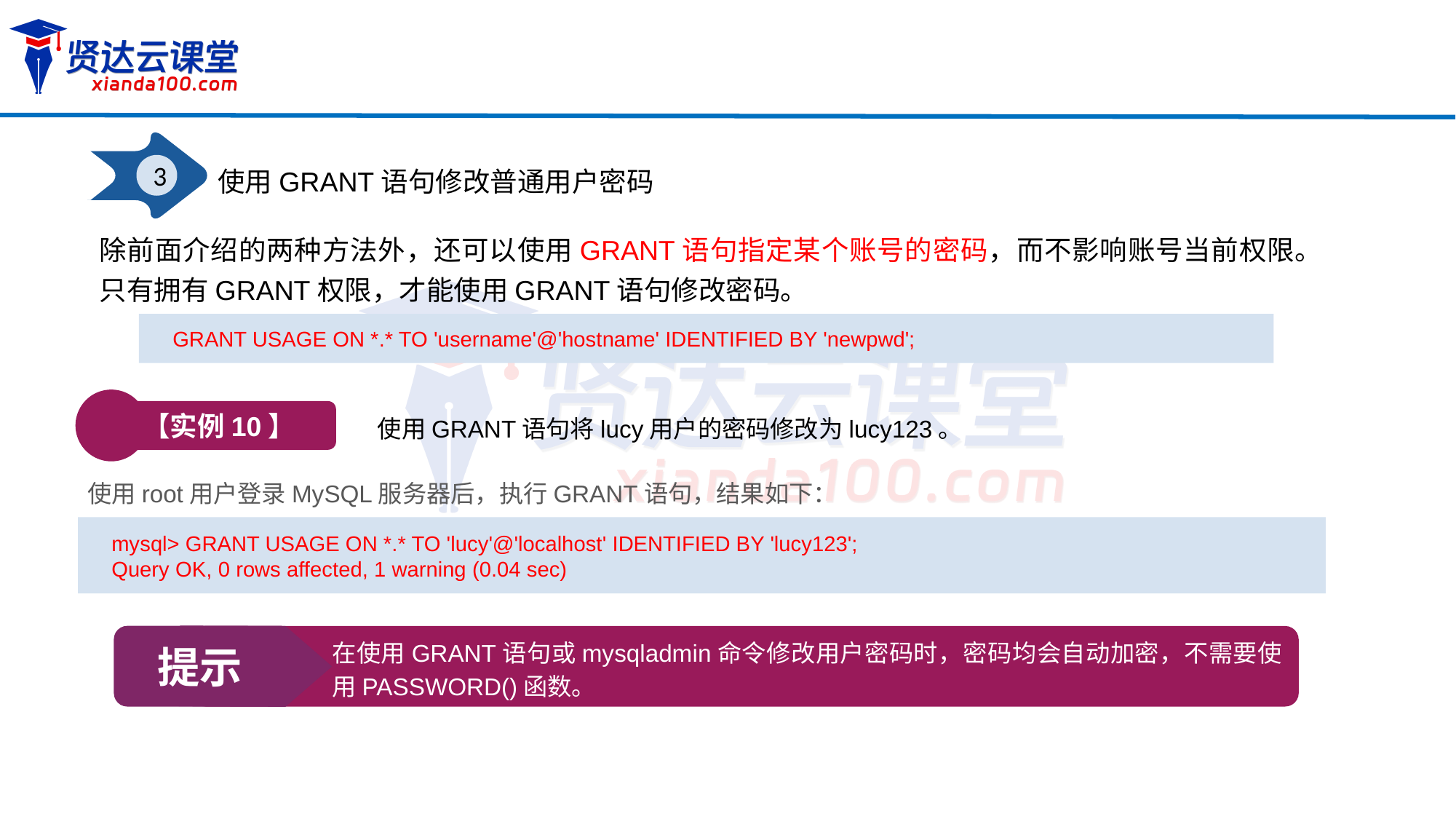

3
使用GRANT语句修改普通用户密码
除前面介绍的两种方法外，还可以使用GRANT语句指定某个账号的密码，而不影响账号当前权限。只有拥有GRANT权限，才能使用GRANT语句修改密码。

GRANT USAGE ON *.* TO 'username'@'hostname' IDENTIFIED BY 'newpwd';

【实例10】
使用GRANT语句将lucy用户的密码修改为lucy123。
使用root用户登录MySQL服务器后，执行GRANT语句，结果如下：

mysql> GRANT USAGE ON *.* TO 'lucy'@'localhost' IDENTIFIED BY 'lucy123';
Query OK, 0 rows affected, 1 warning (0.04 sec)
提示

在使用GRANT语句或mysqladmin命令修改用户密码时，密码均会自动加密，不需要使用PASSWORD()函数。